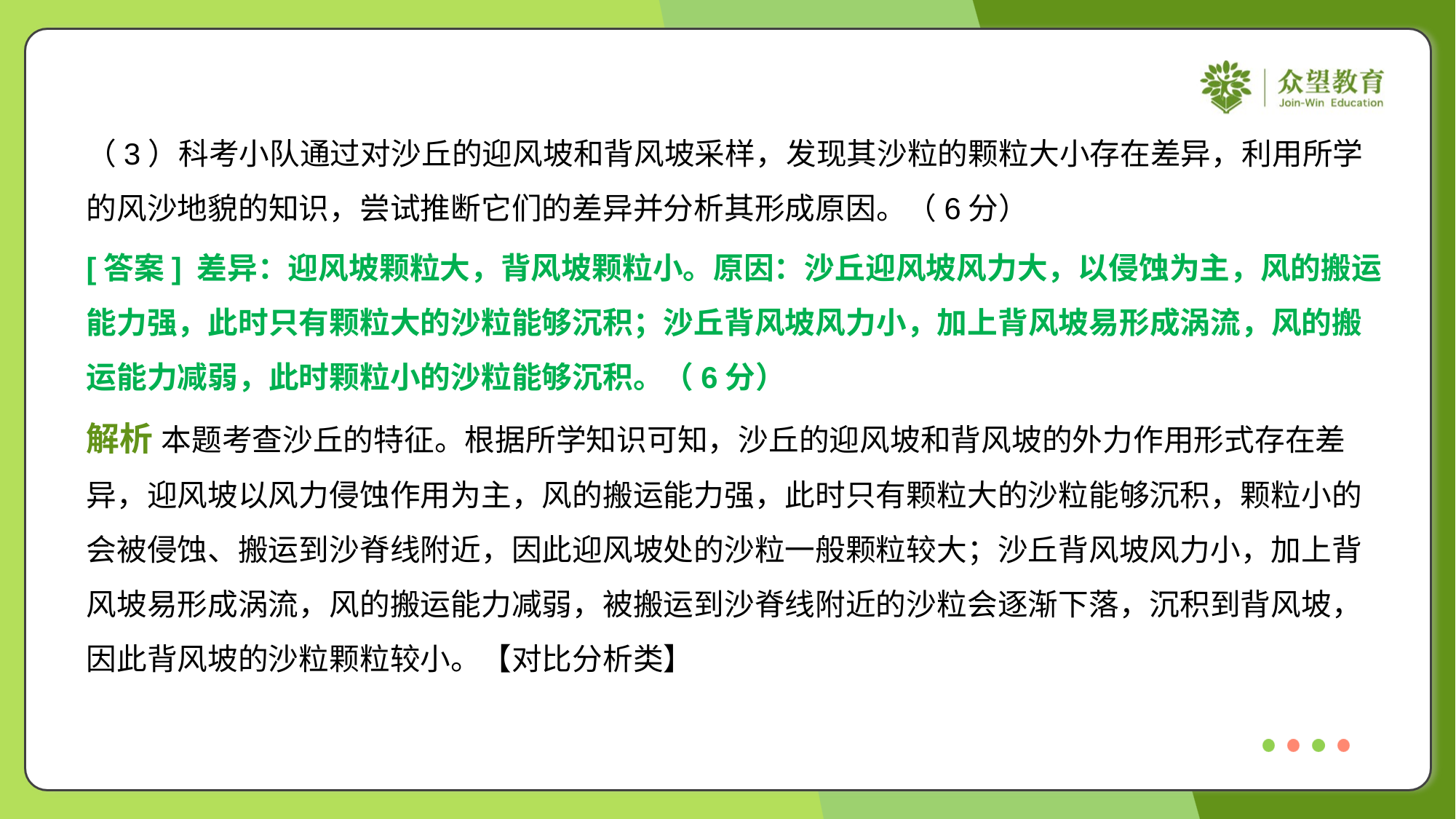

（3）科考小队通过对沙丘的迎风坡和背风坡采样，发现其沙粒的颗粒大小存在差异，利用所学
的风沙地貌的知识，尝试推断它们的差异并分析其形成原因。（6分）
[答案] 差异：迎风坡颗粒大，背风坡颗粒小。原因：沙丘迎风坡风力大，以侵蚀为主，风的搬运
能力强，此时只有颗粒大的沙粒能够沉积；沙丘背风坡风力小，加上背风坡易形成涡流，风的搬
运能力减弱，此时颗粒小的沙粒能够沉积。（6分）
解析 本题考查沙丘的特征。根据所学知识可知，沙丘的迎风坡和背风坡的外力作用形式存在差
异，迎风坡以风力侵蚀作用为主，风的搬运能力强，此时只有颗粒大的沙粒能够沉积，颗粒小的
会被侵蚀、搬运到沙脊线附近，因此迎风坡处的沙粒一般颗粒较大；沙丘背风坡风力小，加上背
风坡易形成涡流，风的搬运能力减弱，被搬运到沙脊线附近的沙粒会逐渐下落，沉积到背风坡，
因此背风坡的沙粒颗粒较小。【对比分析类】